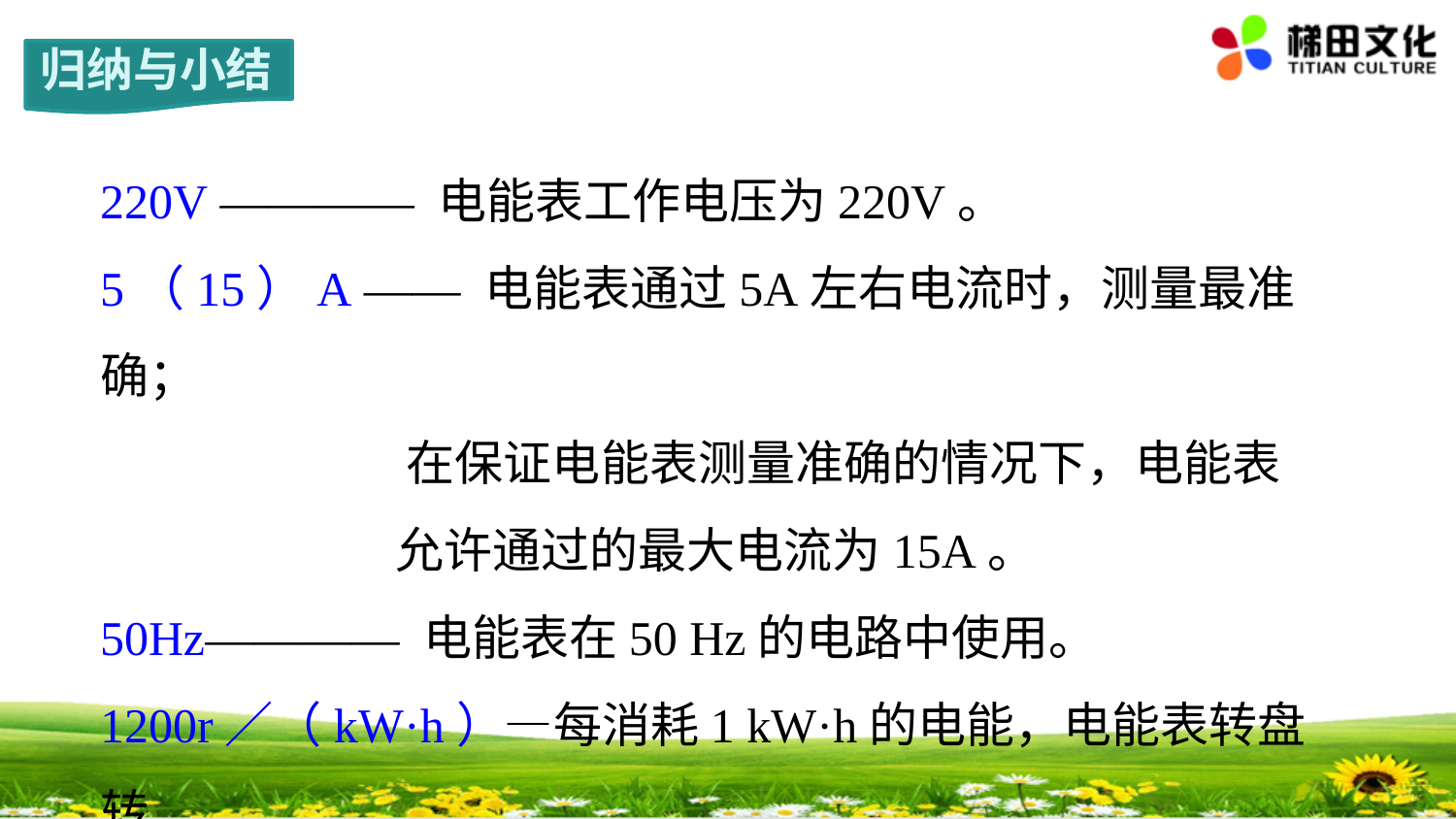

归纳与小结

220V ———— 电能表工作电压为220V。
5（15）A —— 电能表通过5A左右电流时，测量最准确；
                           在保证电能表测量准确的情况下，电能表
                          允许通过的最大电流为15A。
50Hz———— 电能表在50 Hz的电路中使用。
1200r／（kW·h）—每消耗1 kW·h的电能，电能表转盘转
                            过1200转。